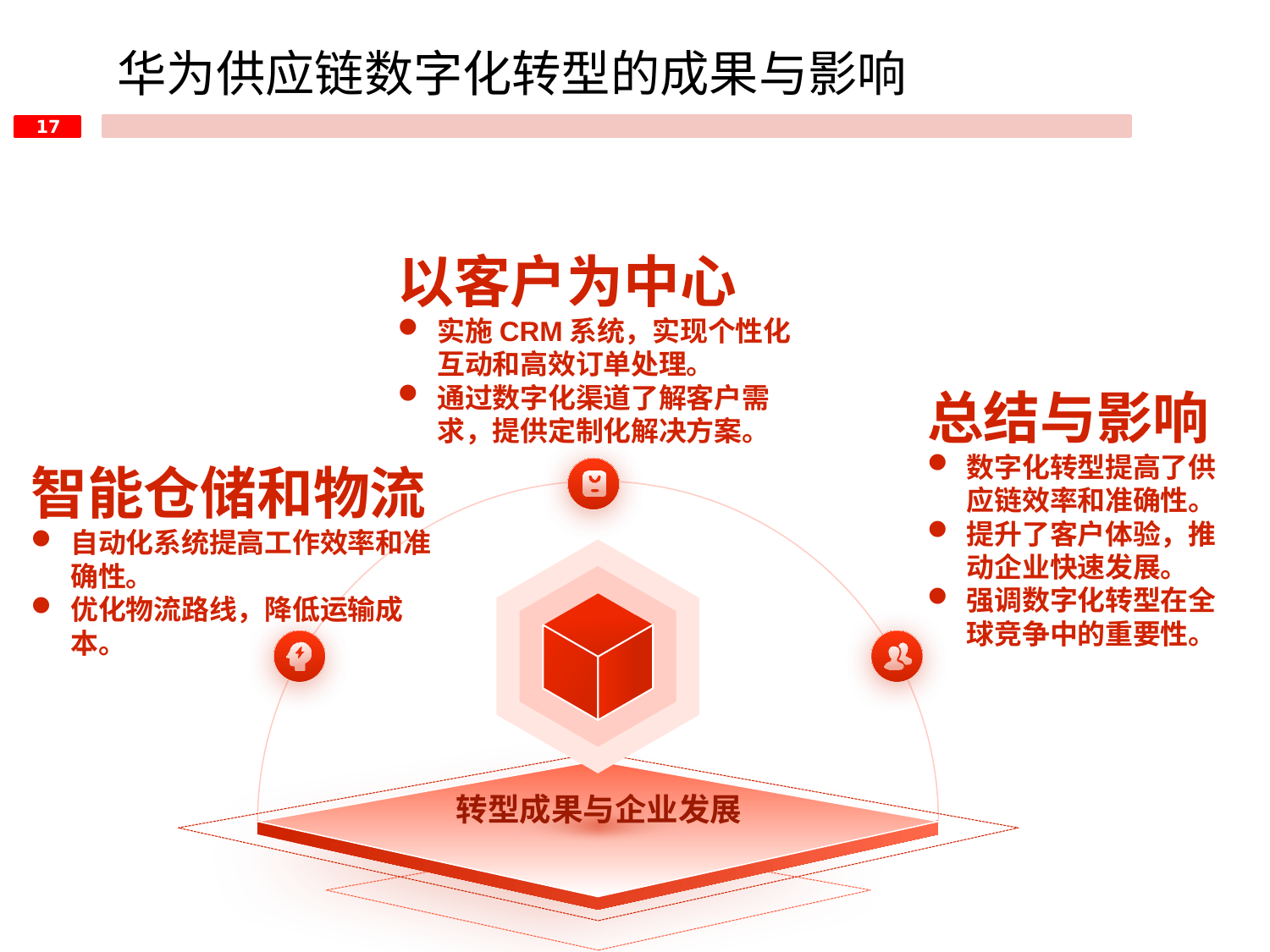

华为供应链数字化转型的成果与影响
17
以客户为中心
实施CRM系统，实现个性化互动和高效订单处理。
通过数字化渠道了解客户需求，提供定制化解决方案。
总结与影响
数字化转型提高了供应链效率和准确性。
提升了客户体验，推动企业快速发展。
强调数字化转型在全球竞争中的重要性。
智能仓储和物流
自动化系统提高工作效率和准确性。
优化物流路线，降低运输成本。

转型成果与企业发展